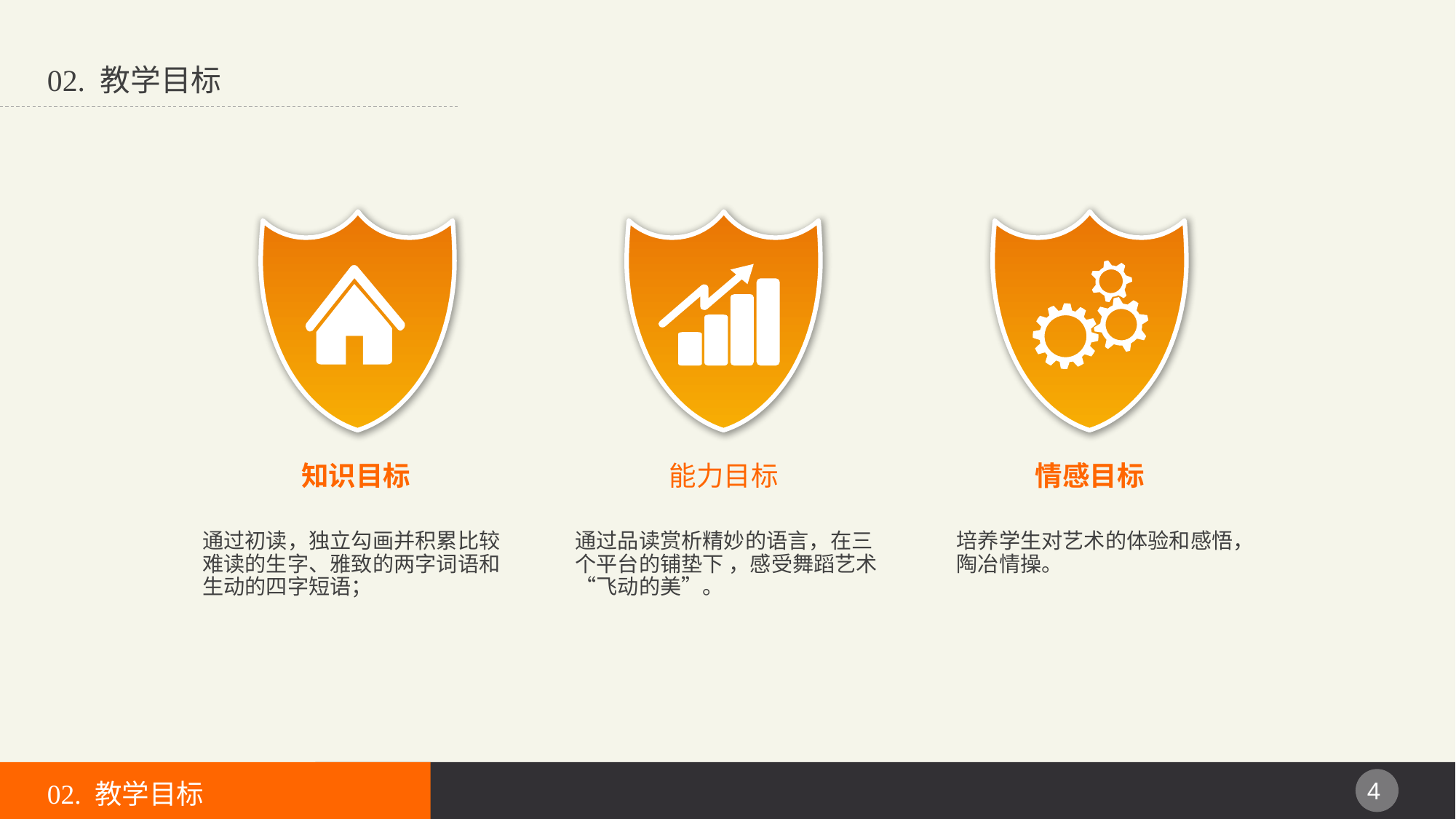

02. 教学目标

知识目标
通过初读，独立勾画并积累比较难读的生字、雅致的两字词语和生动的四字短语；

能力目标
通过品读赏析精妙的语言，在三个平台的铺垫下 ，感受舞蹈艺术“飞动的美”。

情感目标
培养学生对艺术的体验和感悟，陶冶情操。
02. 教学目标